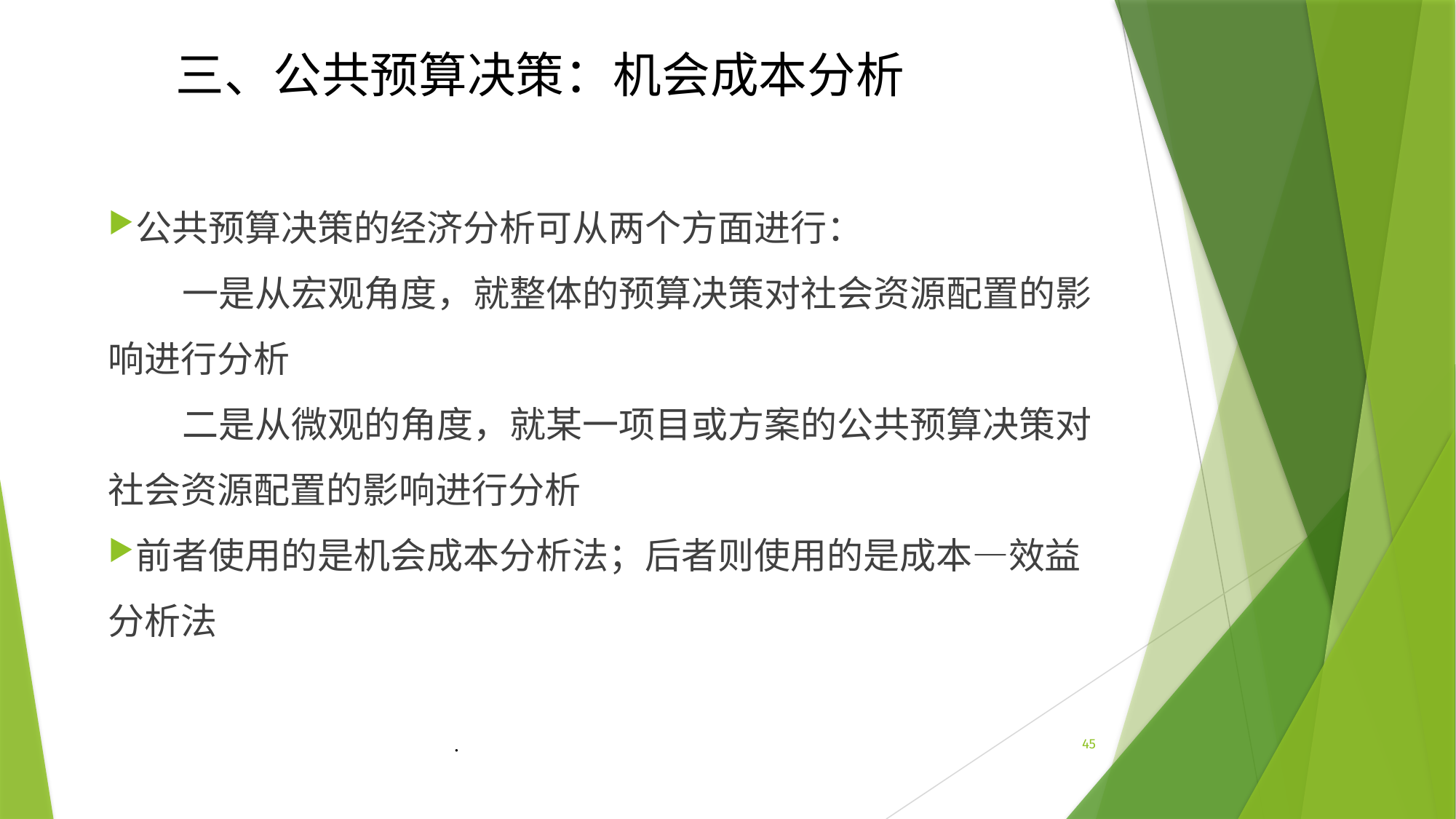

三、公共预算决策：机会成本分析
公共预算决策的经济分析可从两个方面进行：
        一是从宏观角度，就整体的预算决策对社会资源配置的影响进行分析
        二是从微观的角度，就某一项目或方案的公共预算决策对社会资源配置的影响进行分析
前者使用的是机会成本分析法；后者则使用的是成本—效益分析法
.
45